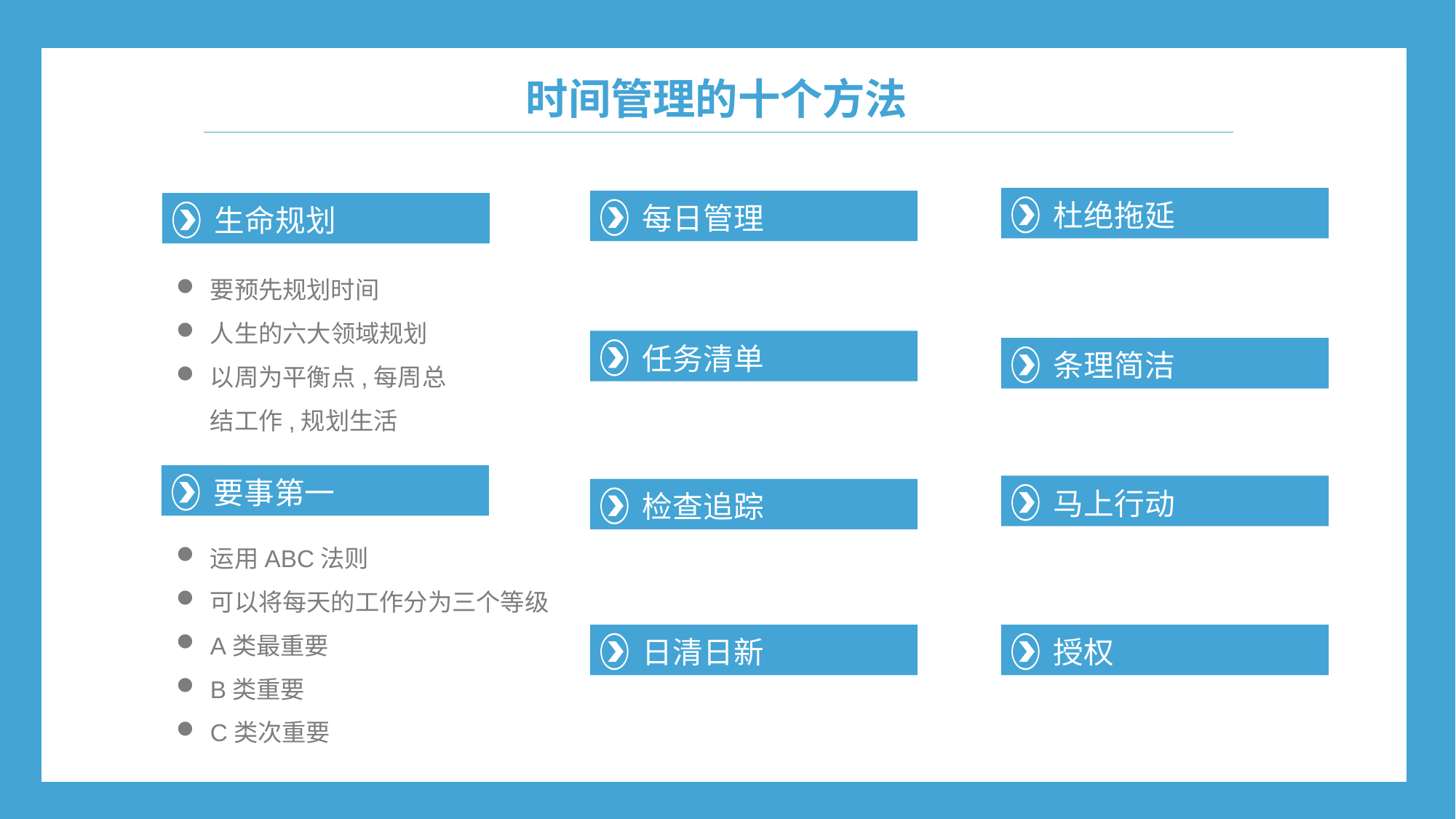

时间管理的十个方法

杜绝拖延

每日管理

生命规划

要预先规划时间
人生的六大领域规划
以周为平衡点,每周总结工作,规划生活

任务清单

条理简洁

要事第一

马上行动

检查追踪

运用ABC法则
可以将每天的工作分为三个等级
A类最重要
B类重要
C类次重要

授权

日清日新